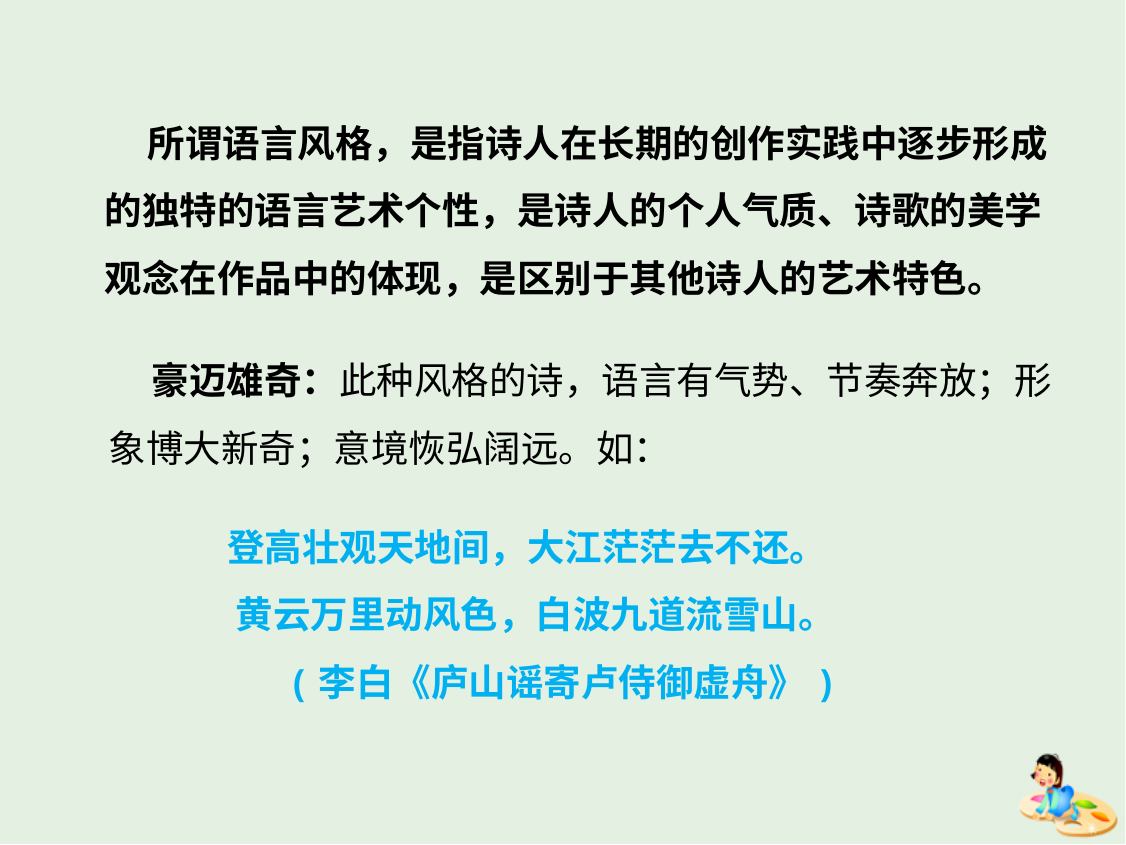

所谓语言风格，是指诗人在长期的创作实践中逐步形成的独特的语言艺术个性，是诗人的个人气质、诗歌的美学观念在作品中的体现，是区别于其他诗人的艺术特色。
    豪迈雄奇：此种风格的诗，语言有气势、节奏奔放；形象博大新奇；意境恢弘阔远。如：
登高壮观天地间，大江茫茫去不还。
 黄云万里动风色，白波九道流雪山。
　             　(李白《庐山谣寄卢侍御虚舟》)